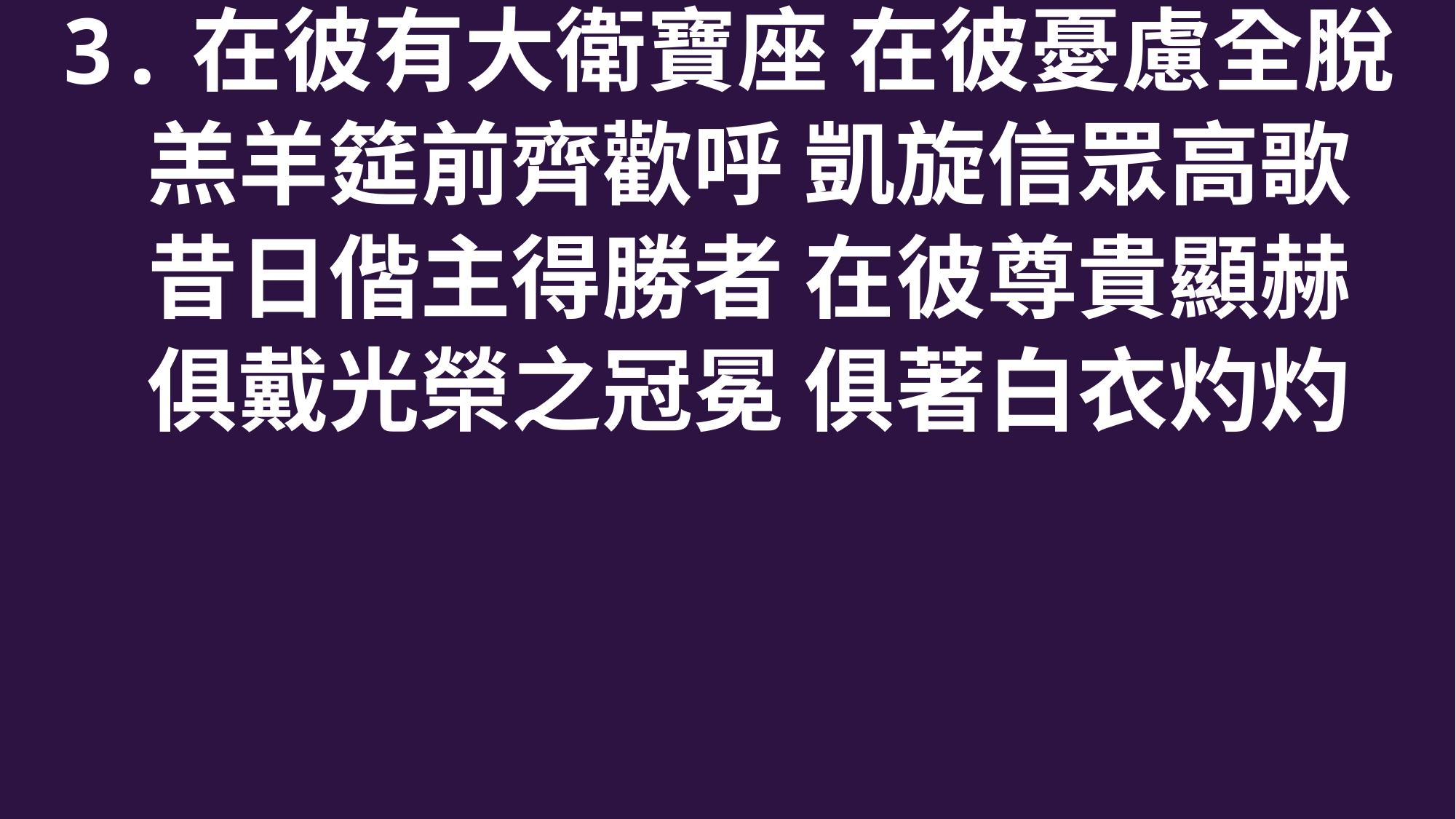

3.在彼有大衛寶座 在彼憂慮全脫
 羔羊筵前齊歡呼 凱旋信眾高歌
 昔日偕主得勝者 在彼尊貴顯赫
 俱戴光榮之冠冕 俱著白衣灼灼